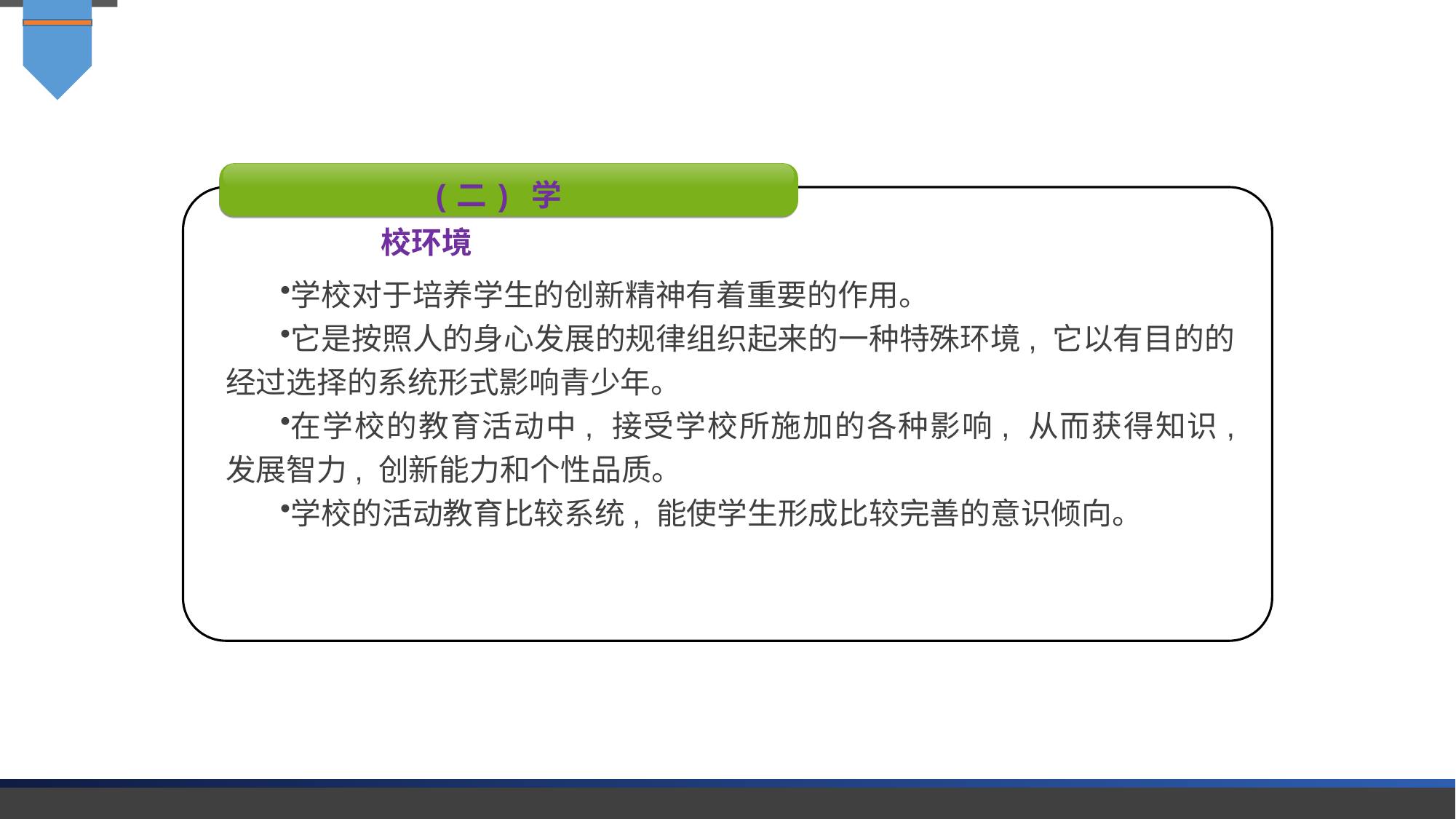

(二) 学校环境

学校对于培养学生的创新精神有着重要的作用。
它是按照人的身心发展的规律组织起来的一种特殊环境, 它以有目的的经过选择的系统形式影响青少年。
在学校的教育活动中, 接受学校所施加的各种影响, 从而获得知识, 发展智力, 创新能力和个性品质。
学校的活动教育比较系统, 能使学生形成比较完善的意识倾向。